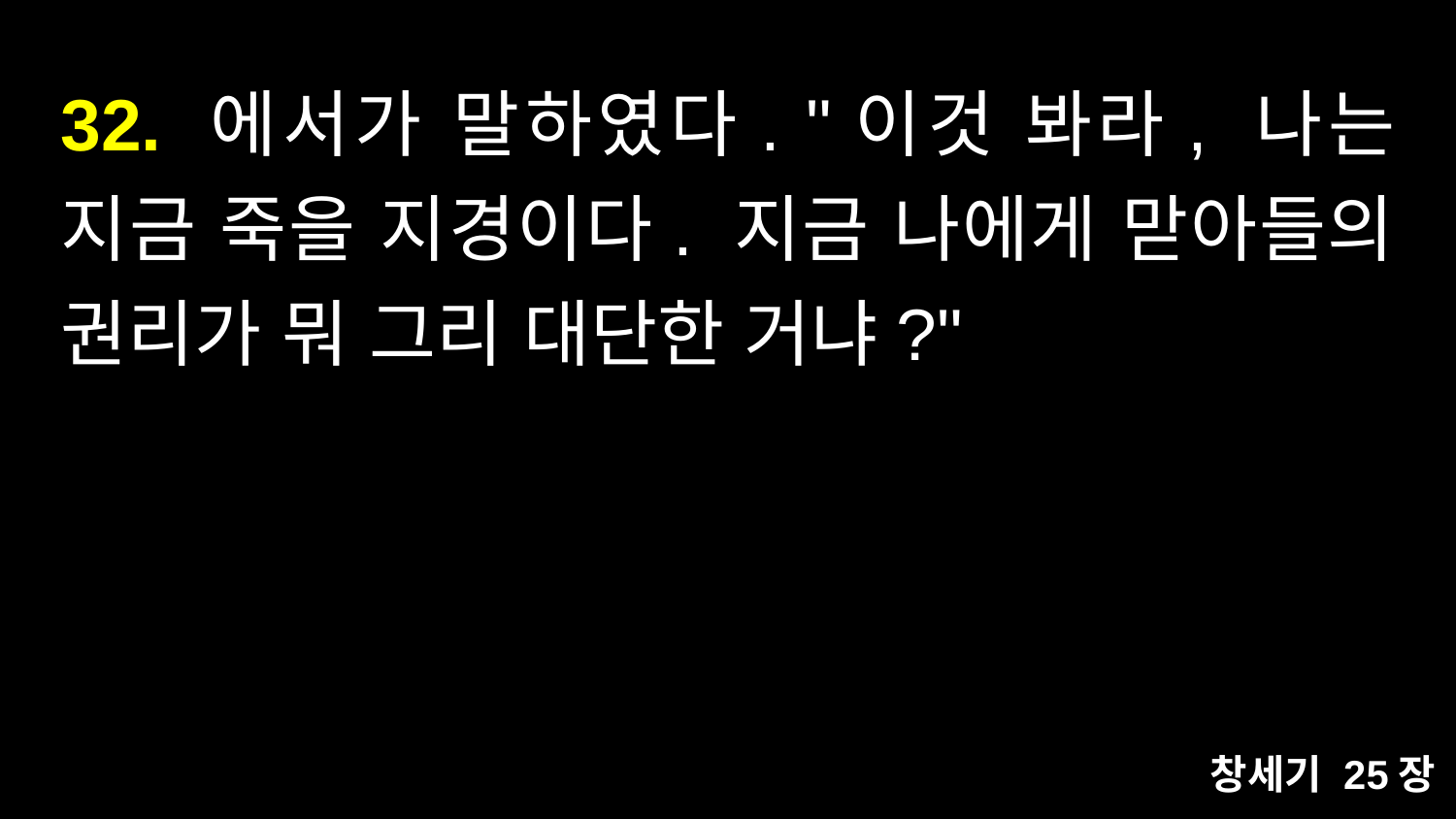

# 32. 에서가 말하였다. "이것 봐라, 나는 지금 죽을 지경이다. 지금 나에게 맏아들의 권리가 뭐 그리 대단한 거냐?"
창세기 25장